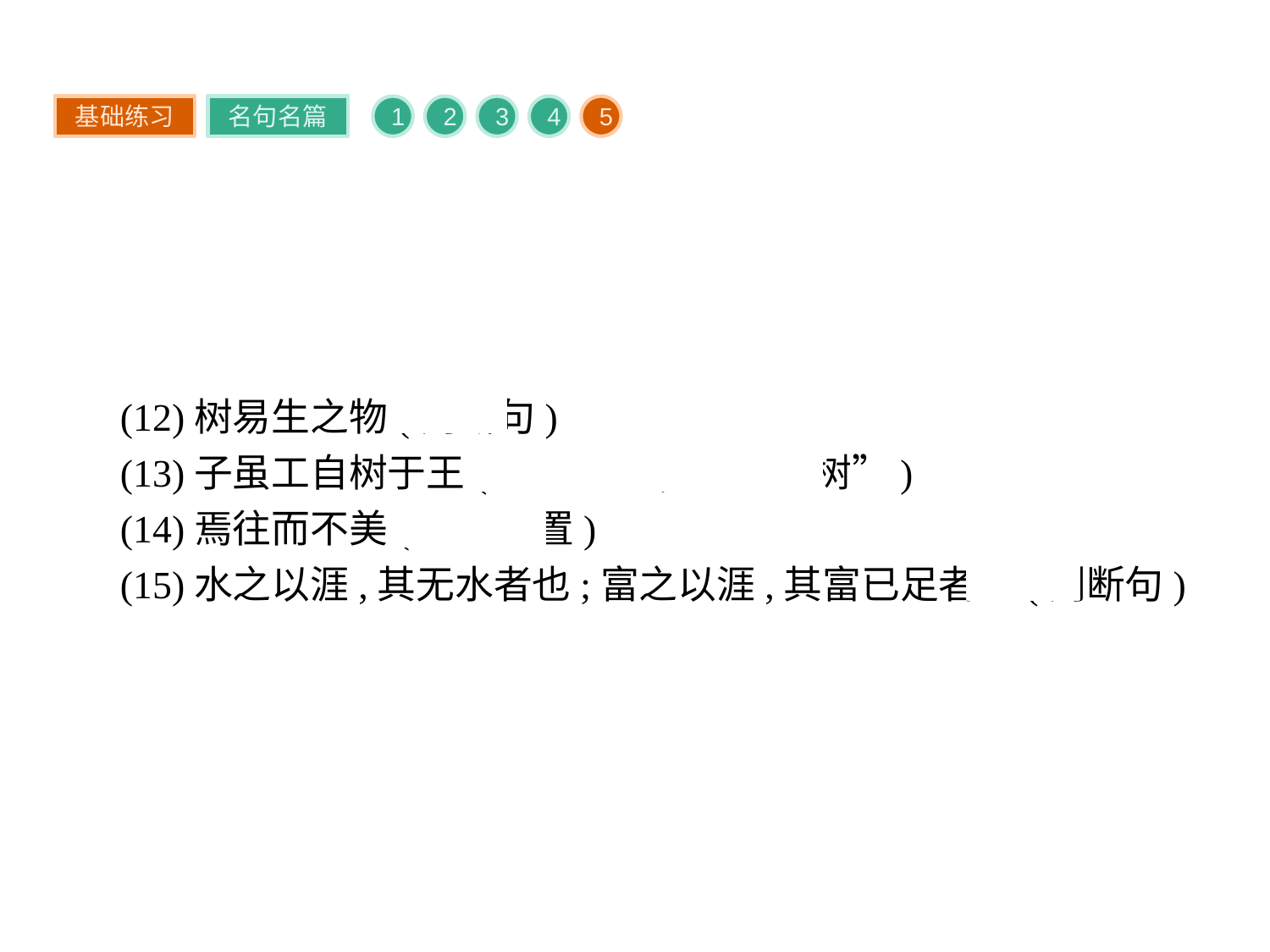

基础练习
名句名篇
1
2
3
4
5
(12)树易生之物(判断句)
(13)子虽工自树于王(状语后置,“于王自树”)
(14)焉往而不美(状语后置)
(15)水之以涯,其无水者也;富之以涯,其富已足者也(判断句)